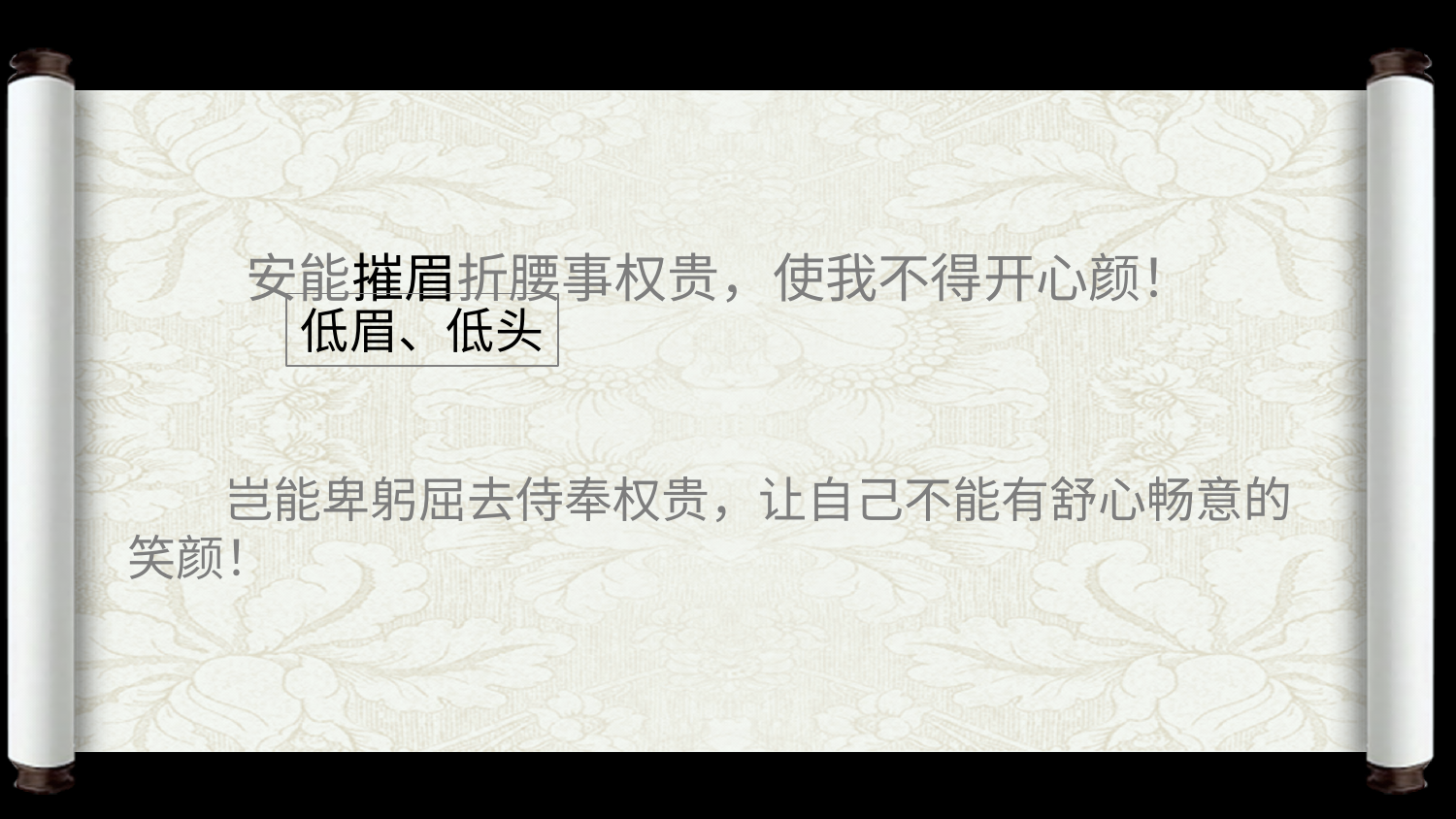

安能摧眉折腰事权贵，使我不得开心颜！
低眉、低头
岂能卑躬屈去侍奉权贵，让自己不能有舒心畅意的笑颜！